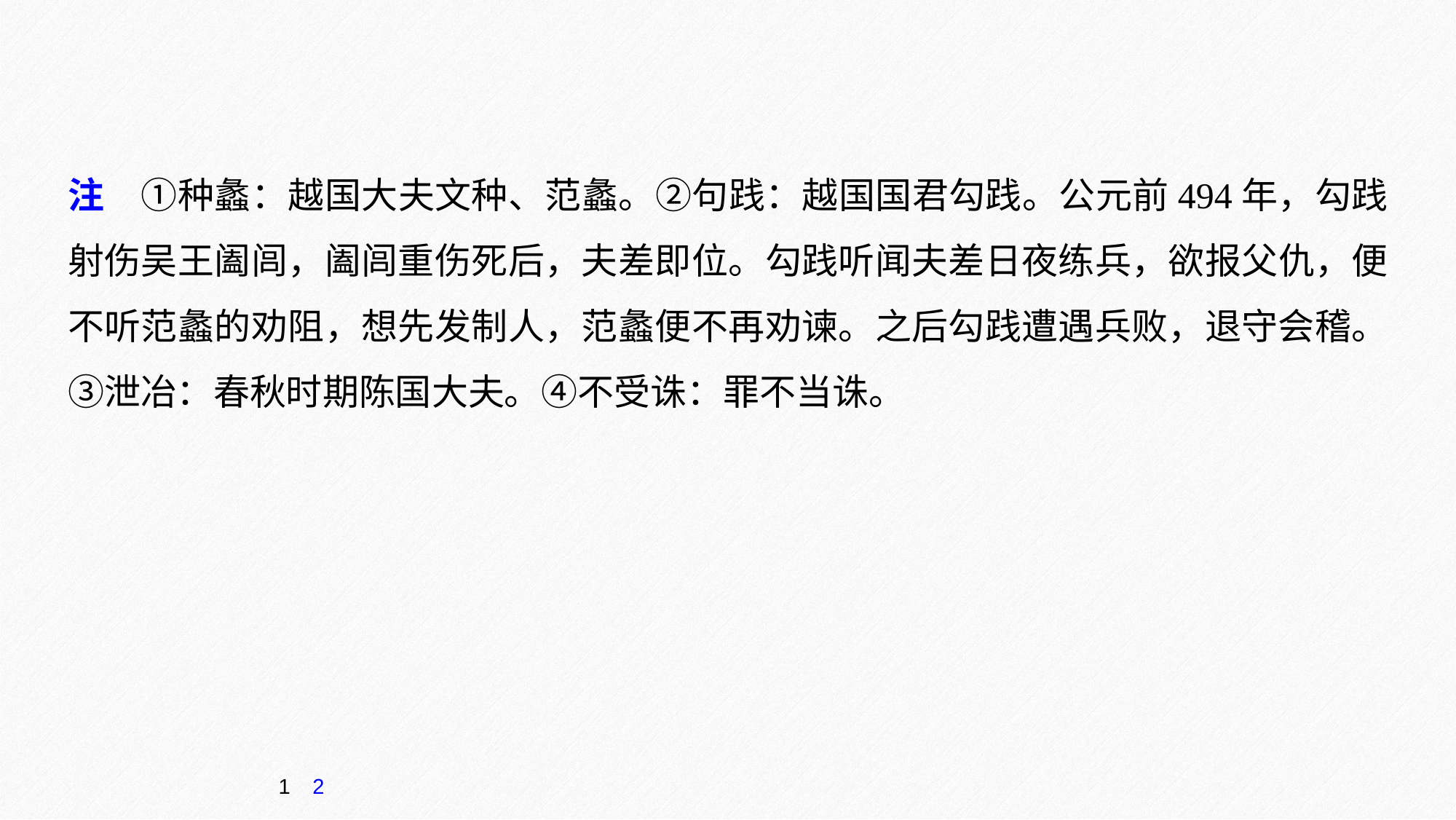

注　①种蠡：越国大夫文种、范蠡。②句践：越国国君勾践。公元前494年，勾践射伤吴王阖闾，阖闾重伤死后，夫差即位。勾践听闻夫差日夜练兵，欲报父仇，便不听范蠡的劝阻，想先发制人，范蠡便不再劝谏。之后勾践遭遇兵败，退守会稽。③泄冶：春秋时期陈国大夫。④不受诛：罪不当诛。
1
2